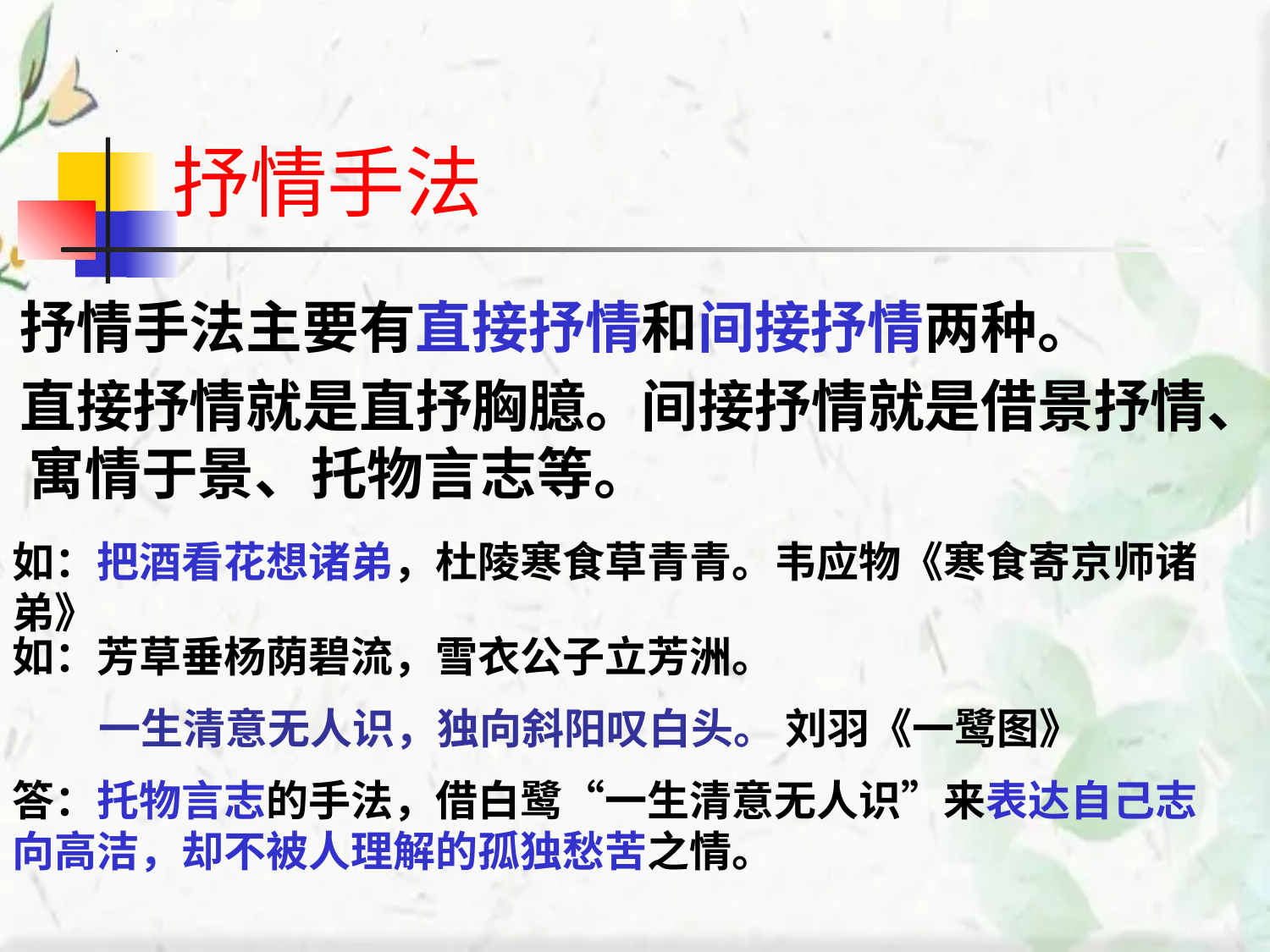

# 抒情手法
  抒情手法主要有直接抒情和间接抒情两种。
  直接抒情就是直抒胸臆。间接抒情就是借景抒情、寓情于景、托物言志等。
如：把酒看花想诸弟，杜陵寒食草青青。韦应物《寒食寄京师诸弟》
如：芳草垂杨荫碧流，雪衣公子立芳洲。
        一生清意无人识，独向斜阳叹白头。 刘羽《一鹭图》
答：托物言志的手法，借白鹭“一生清意无人识”来表达自己志向高洁，却不被人理解的孤独愁苦之情。